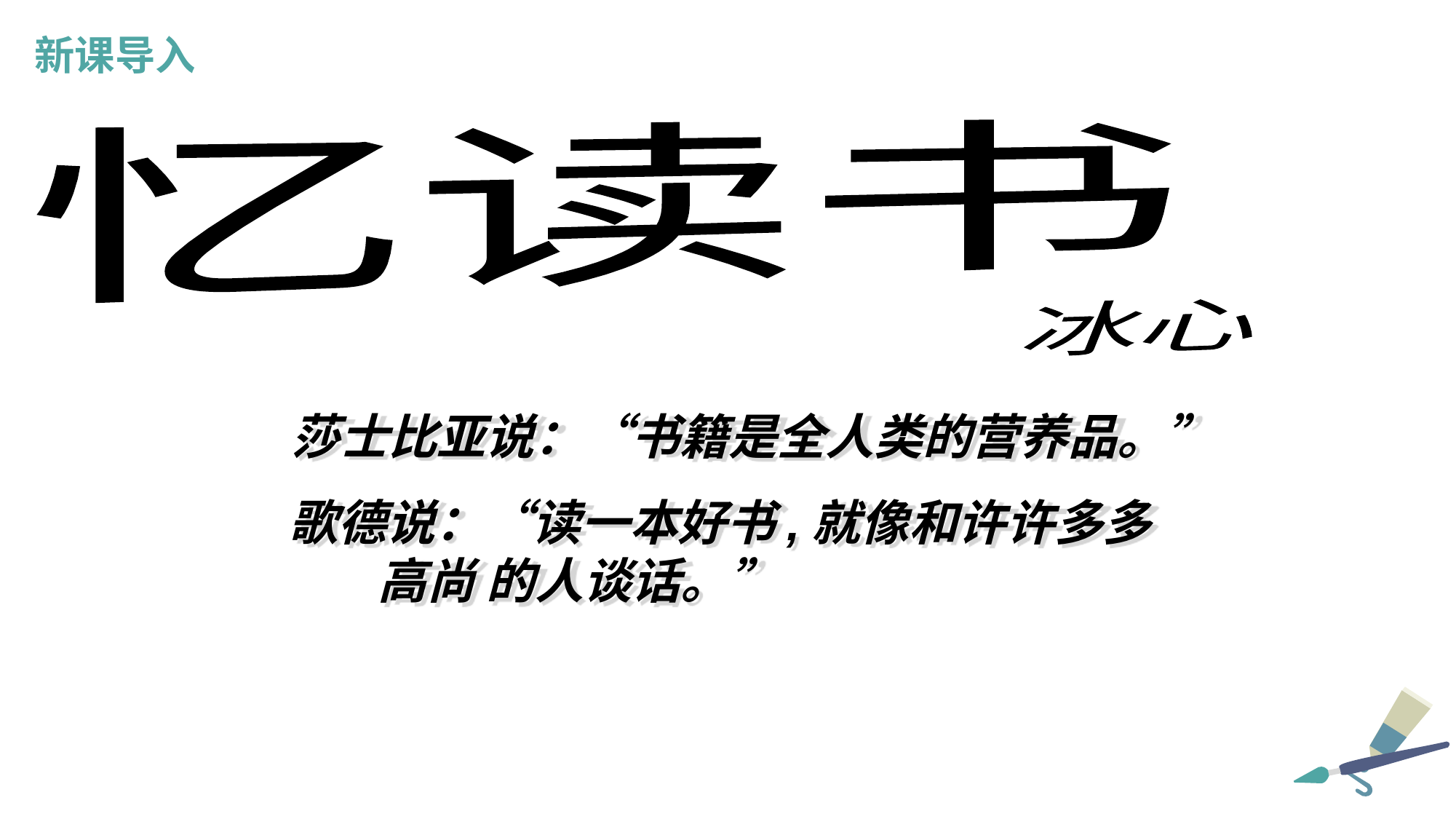

新课导入
忆读书
冰心
莎士比亚说：“书籍是全人类的营养品。”

      歌德说：“读一本好书,就像和许许多多
              高尚 的人谈话。”